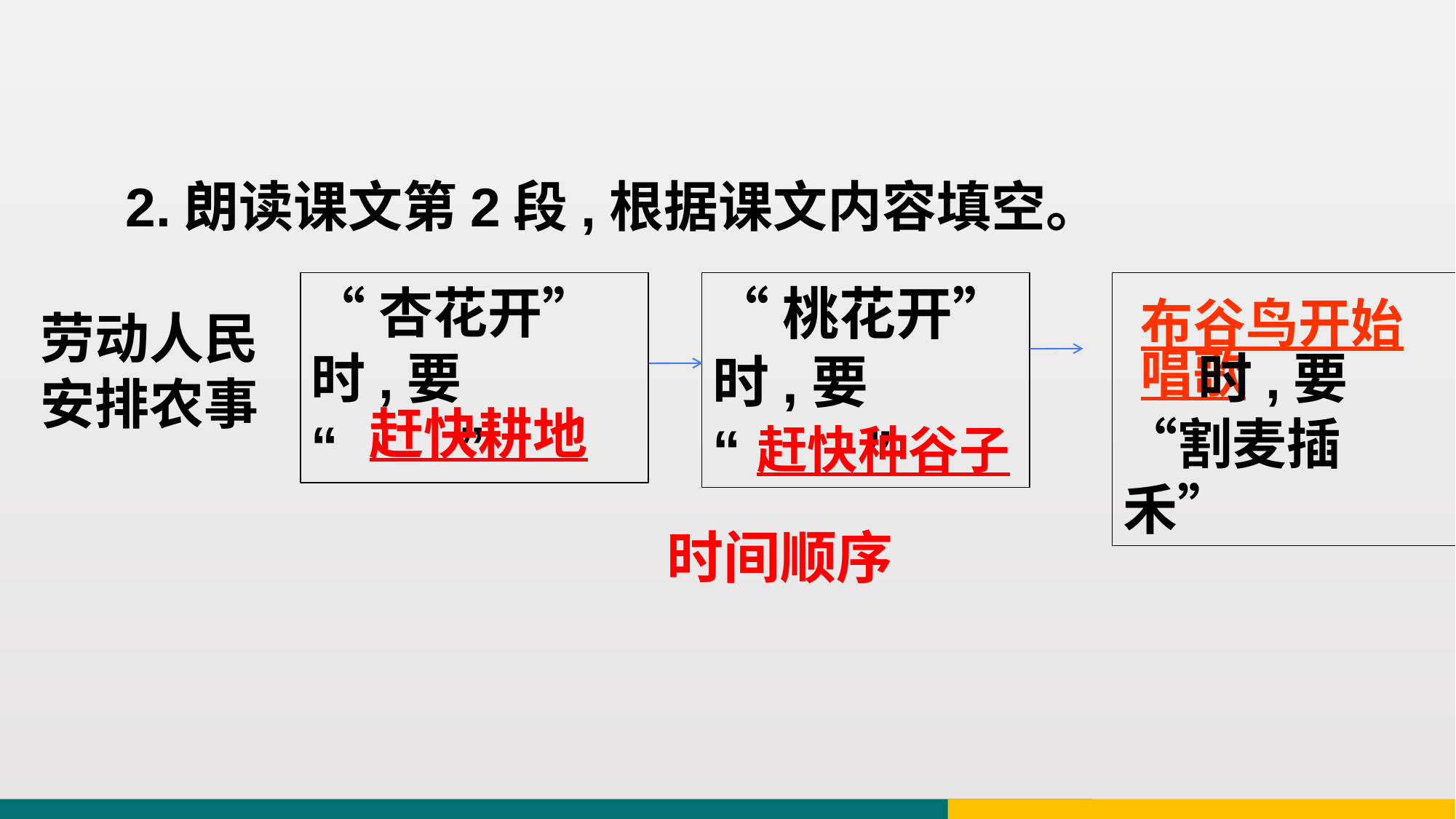

2.朗读课文第2段,根据课文内容填空。
“桃花开”时,要
“        ”
“杏花开”
时,要
“        ”

     时,要“割麦插禾”
劳动人民
安排农事
布谷鸟开始唱歌
赶快耕地
赶快种谷子
时间顺序